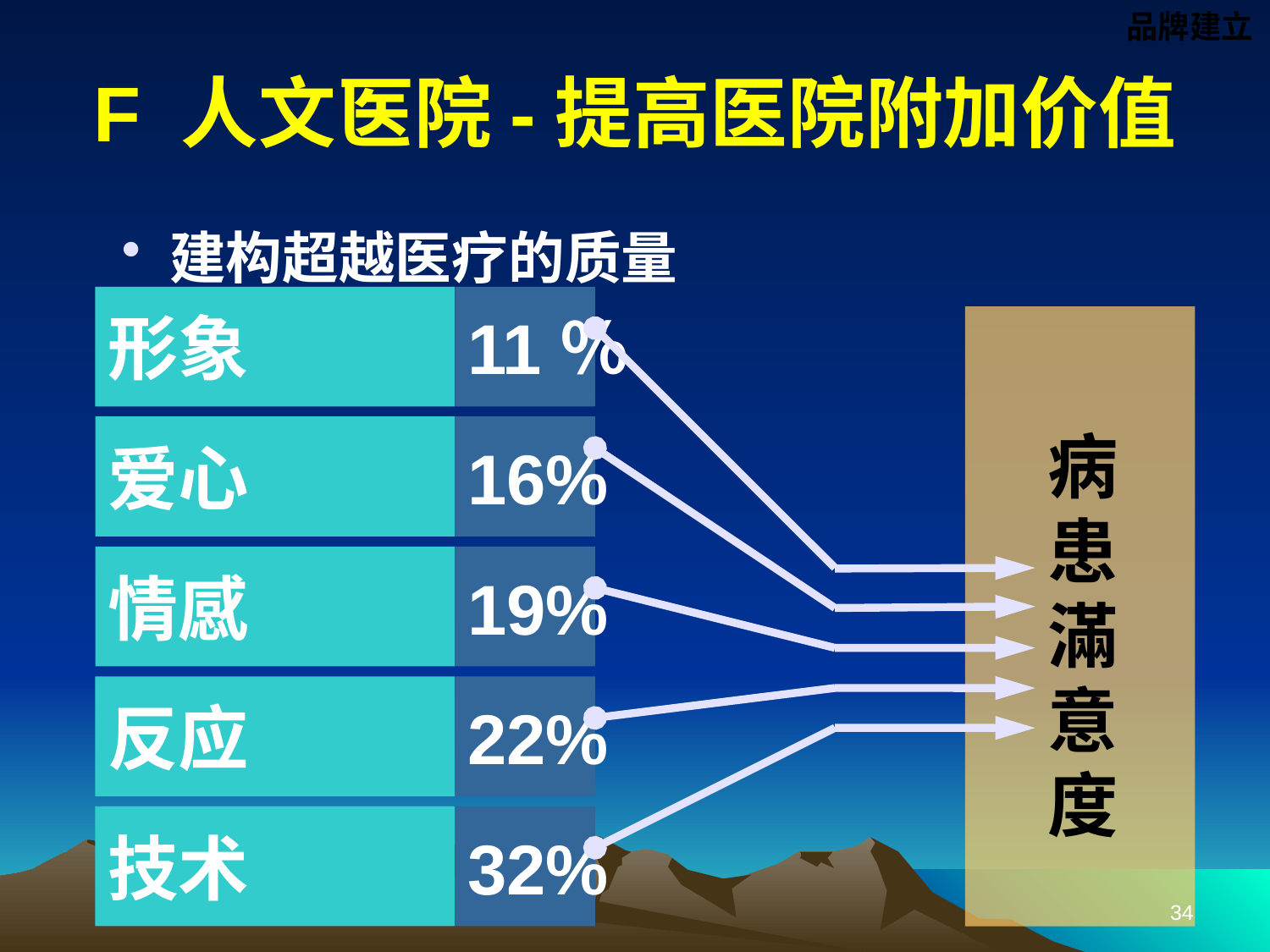

品牌建立
# F 人文医院-提高医院附加价值
建构超越医疗的质量
形象
11％

爱心
16%
病患滿意度

情感
19%

反应
22%

技术
32%
34